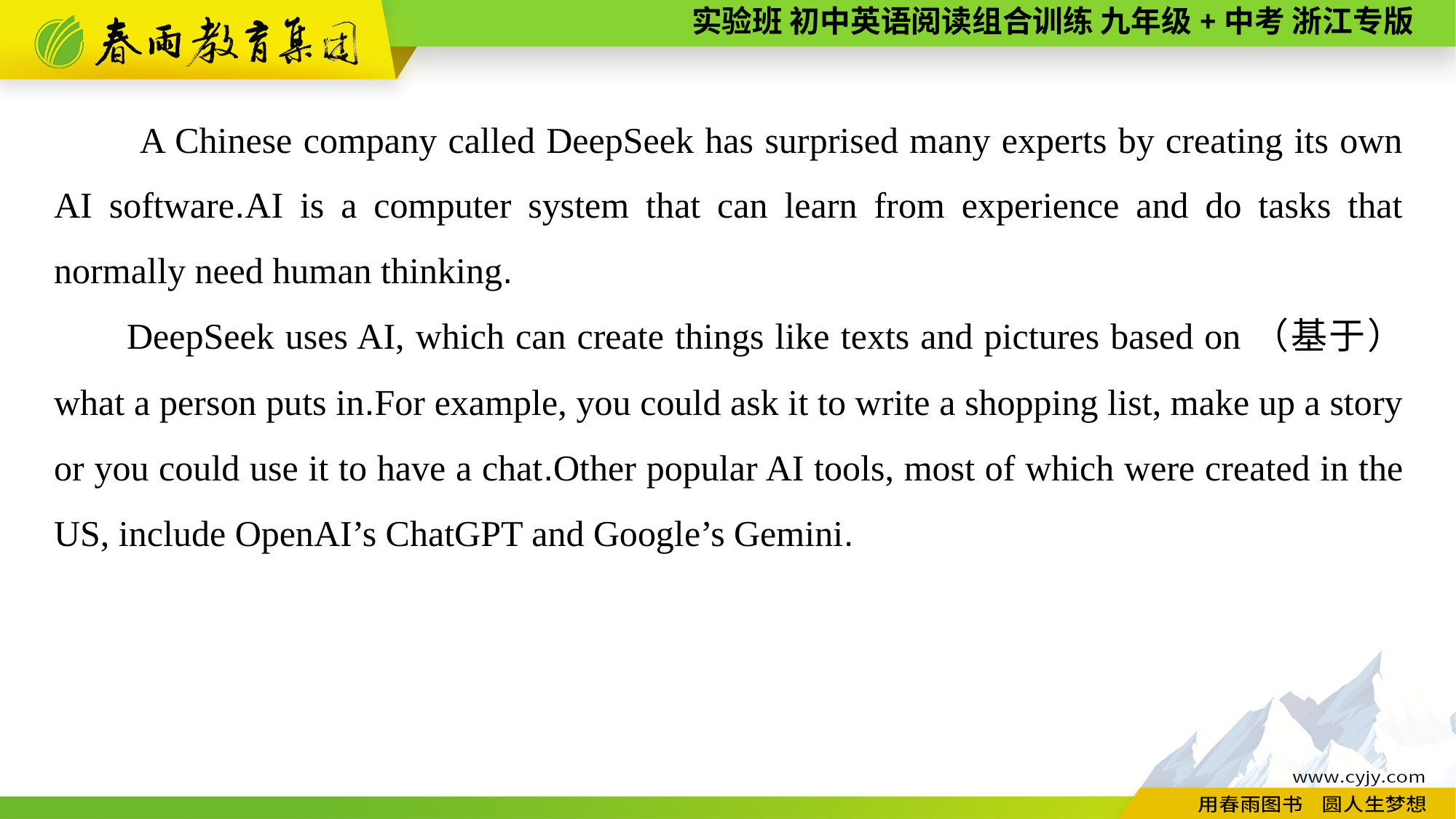

A Chinese company called DeepSeek has surprised many experts by creating its own AI software.AI is a computer system that can learn from experience and do tasks that normally need human thinking.
DeepSeek uses AI, which can create things like texts and pictures based on（基于） what a person puts in.For example, you could ask it to write a shopping list, make up a story or you could use it to have a chat.Other popular AI tools, most of which were created in the US, include OpenAI’s ChatGPT and Google’s Gemini.